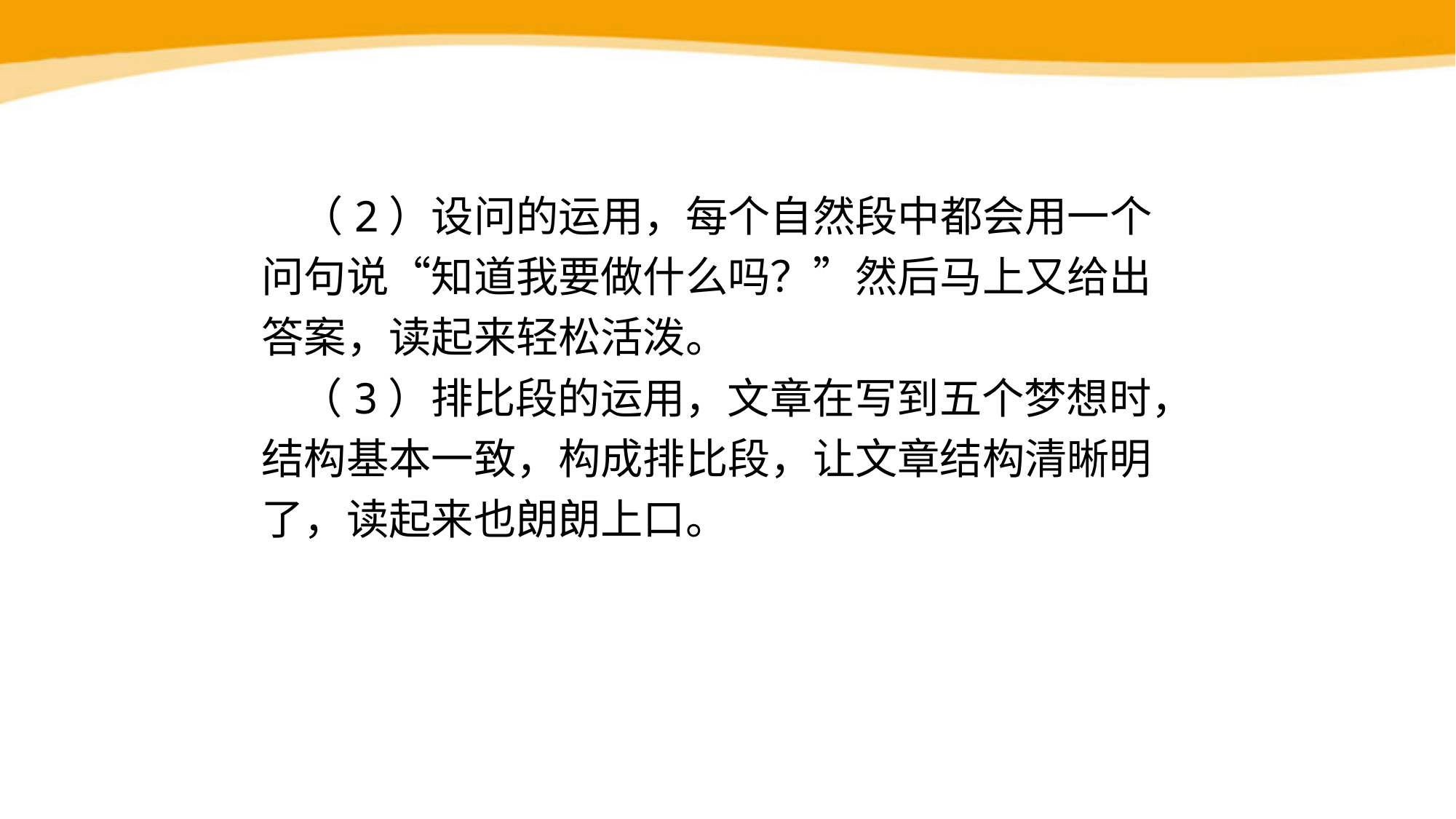

（2）设问的运用，每个自然段中都会用一个问句说“知道我要做什么吗？”然后马上又给出答案，读起来轻松活泼。
   （3）排比段的运用，文章在写到五个梦想时，结构基本一致，构成排比段，让文章结构清晰明了，读起来也朗朗上口。